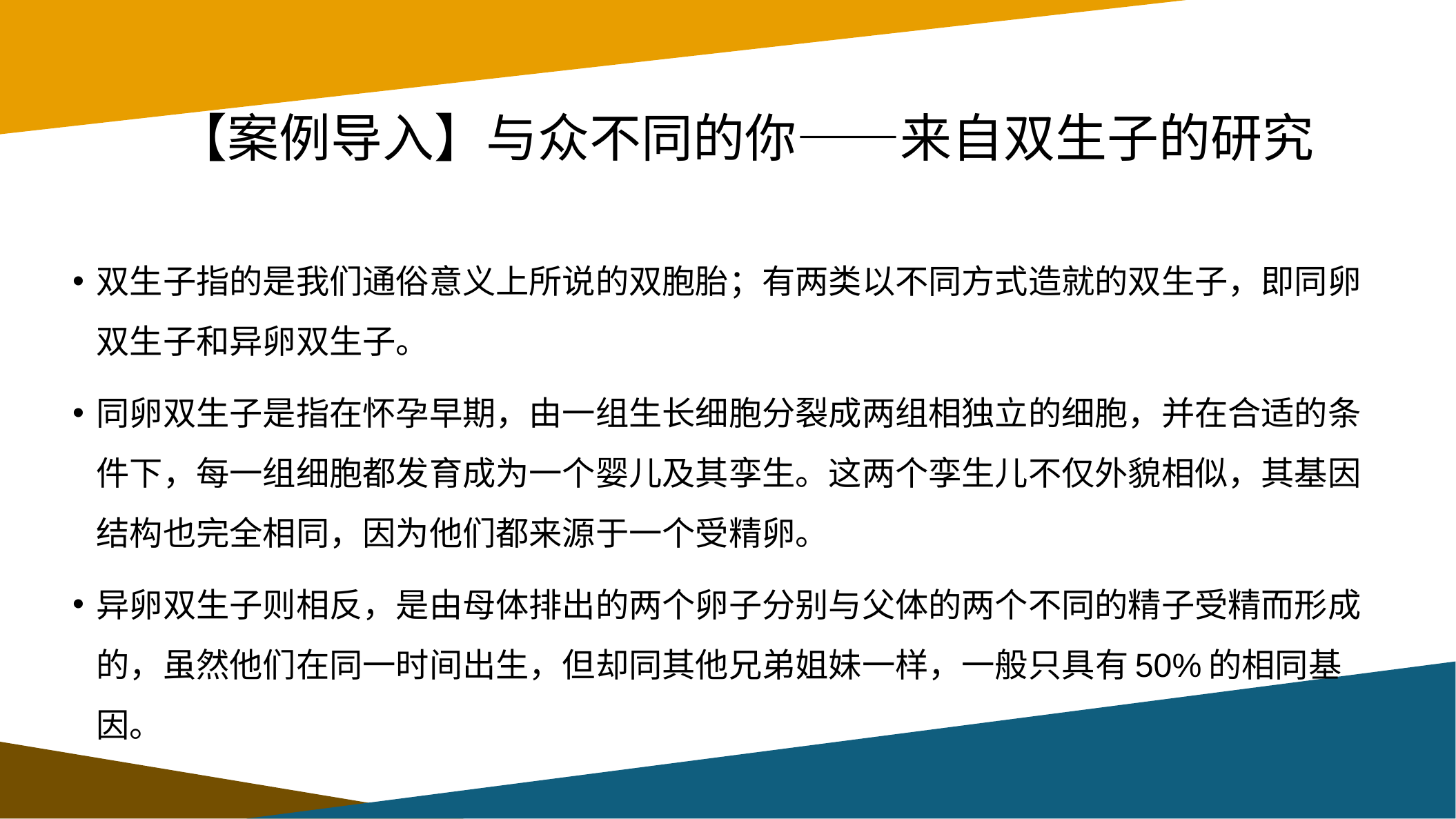

# 【案例导入】与众不同的你——来自双生子的研究
双生子指的是我们通俗意义上所说的双胞胎；有两类以不同方式造就的双生子，即同卵双生子和异卵双生子。
同卵双生子是指在怀孕早期，由一组生长细胞分裂成两组相独立的细胞，并在合适的条件下，每一组细胞都发育成为一个婴儿及其孪生。这两个孪生儿不仅外貌相似，其基因结构也完全相同，因为他们都来源于一个受精卵。
异卵双生子则相反，是由母体排出的两个卵子分别与父体的两个不同的精子受精而形成的，虽然他们在同一时间出生，但却同其他兄弟姐妹一样，一般只具有50%的相同基因。